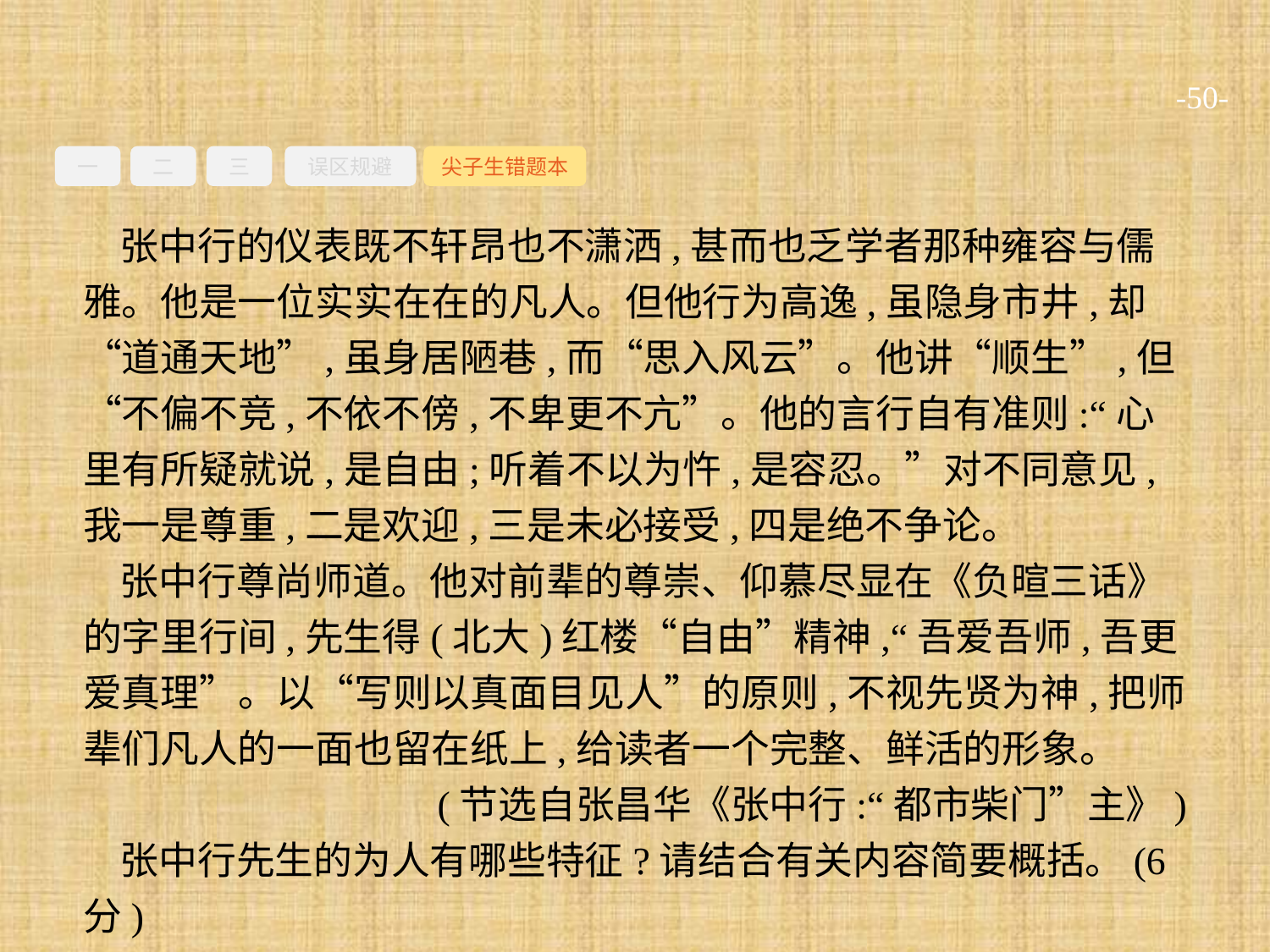

-50-
一
二
三
误区规避
尖子生错题本
张中行的仪表既不轩昂也不潇洒,甚而也乏学者那种雍容与儒雅。他是一位实实在在的凡人。但他行为高逸,虽隐身市井,却“道通天地”,虽身居陋巷,而“思入风云”。他讲“顺生”,但“不偏不竞,不依不傍,不卑更不亢”。他的言行自有准则:“心里有所疑就说,是自由;听着不以为忤,是容忍。”对不同意见,我一是尊重,二是欢迎,三是未必接受,四是绝不争论。
张中行尊尚师道。他对前辈的尊崇、仰慕尽显在《负暄三话》的字里行间,先生得(北大)红楼“自由”精神,“吾爱吾师,吾更爱真理”。以“写则以真面目见人”的原则,不视先贤为神,把师辈们凡人的一面也留在纸上,给读者一个完整、鲜活的形象。
(节选自张昌华《张中行:“都市柴门”主》)
张中行先生的为人有哪些特征?请结合有关内容简要概括。(6分)